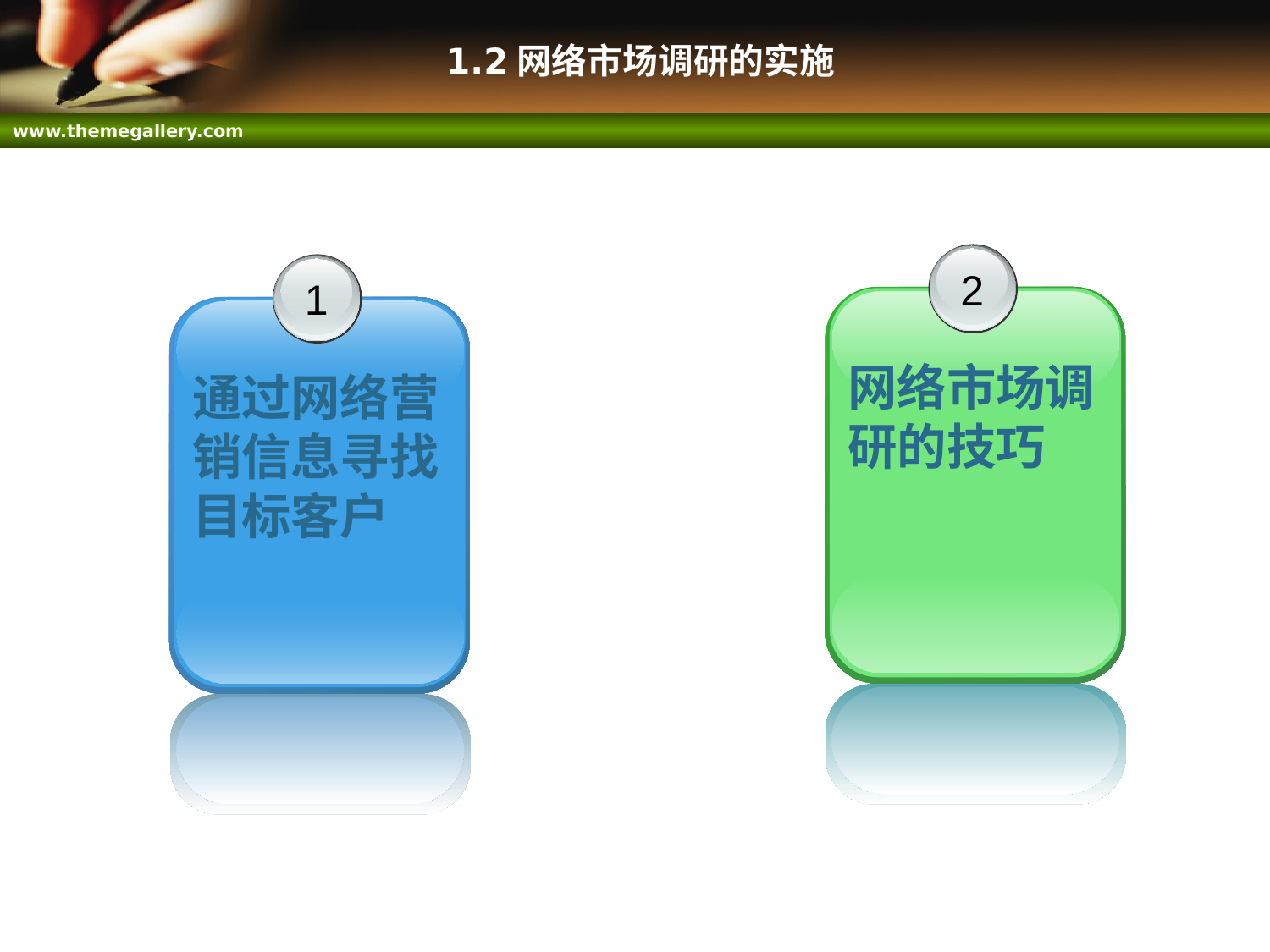

# 1.2网络市场调研的实施

2

网络市场调研的技巧

1

通过网络营销信息寻找目标客户